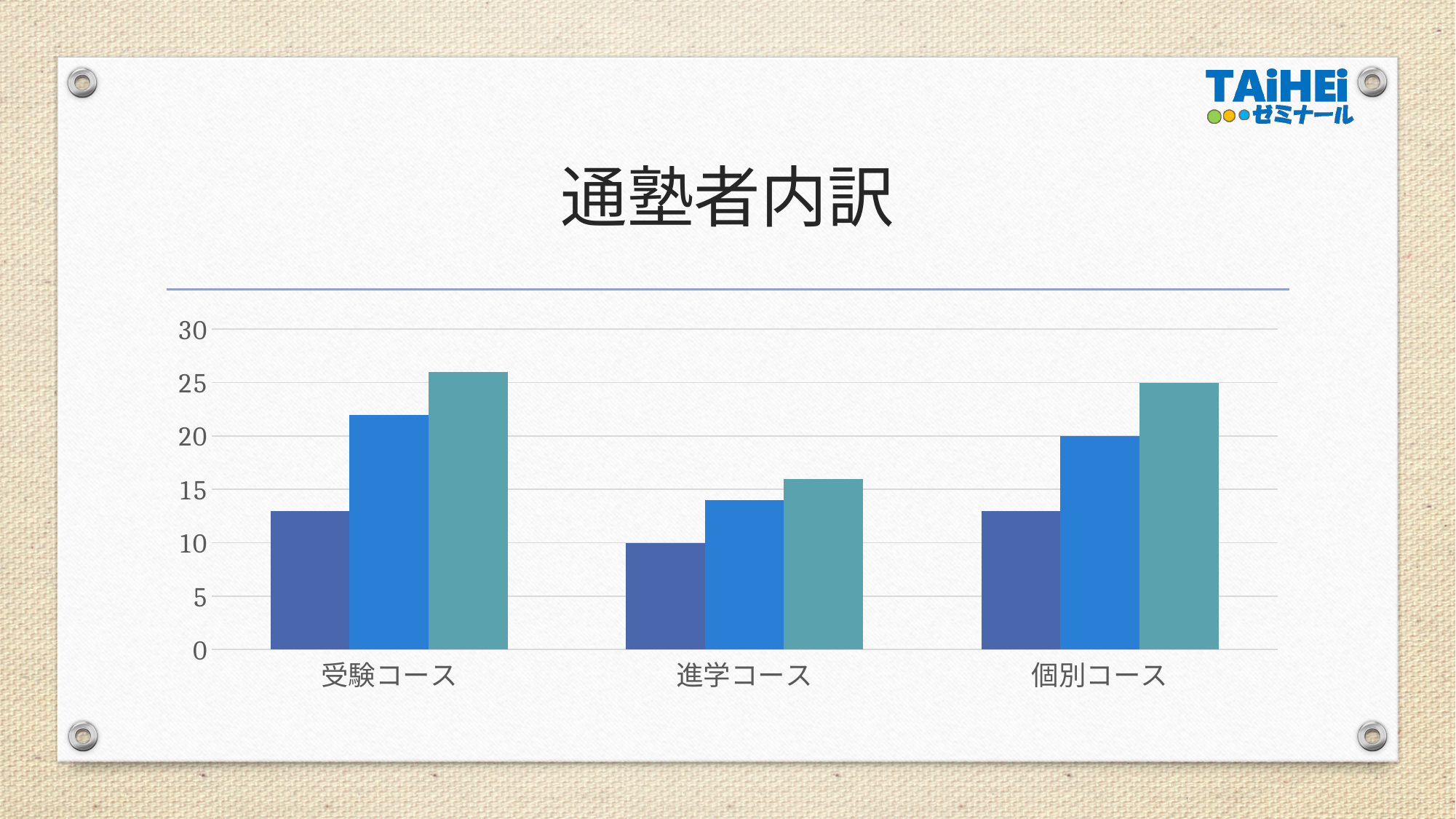

# 通塾者内訳

### Chart

| Category | 小学4年 | 小学5年 | 小学6年 |
|---|---|---|---|
| 受験コース | 13.0 | 22.0 | 26.0 |
| 進学コース | 10.0 | 14.0 | 16.0 |
| 個別コース | 13.0 | 20.0 | 25.0 |